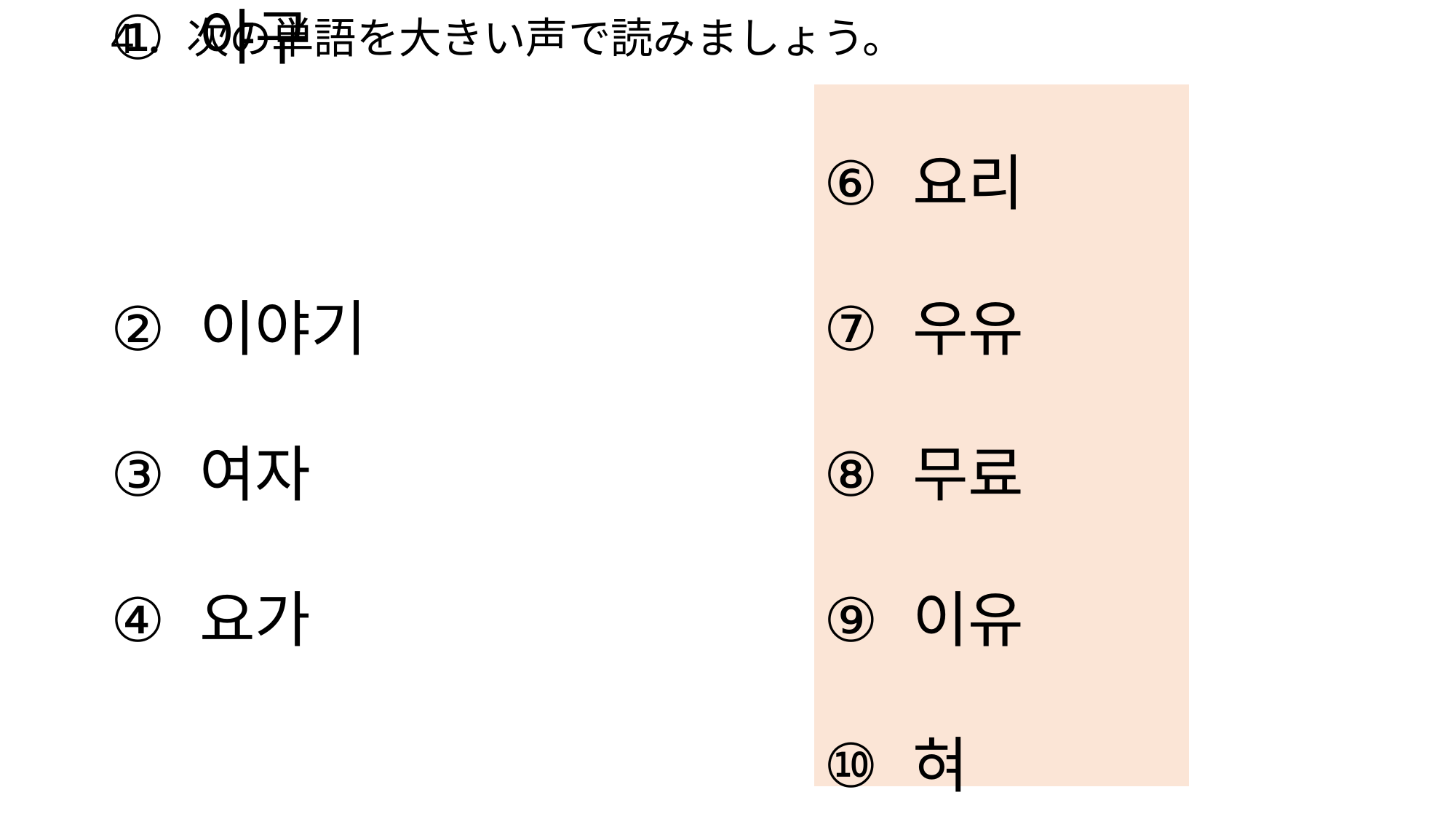

#
4．次の単語を大きい声で読みましょう。

야구
이야기
여자
요가
교수
요리
우유
무료
이유
혀